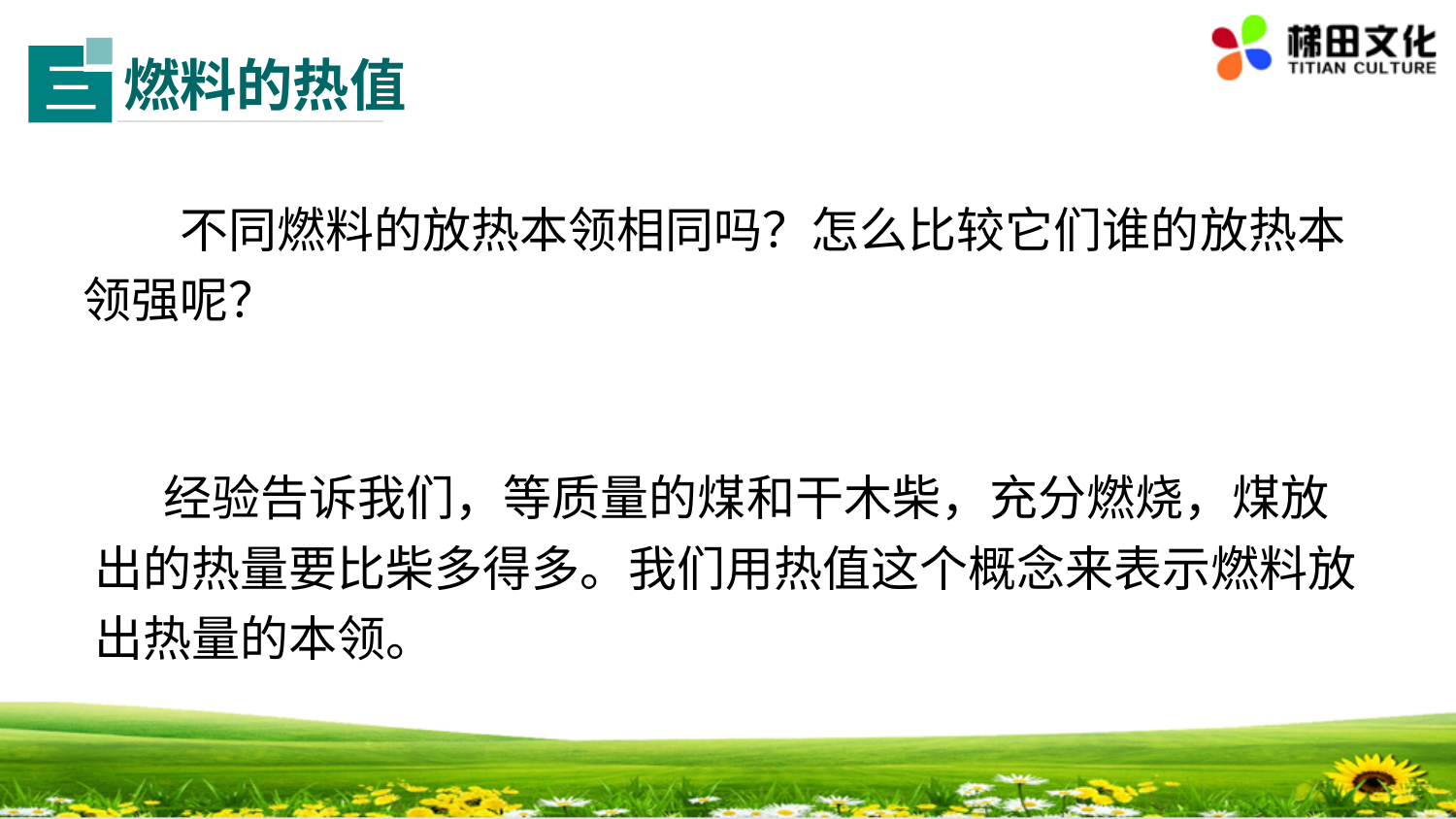

燃料的热值
三

　　不同燃料的放热本领相同吗？怎么比较它们谁的放热本领强呢？
　 经验告诉我们，等质量的煤和干木柴，充分燃烧，煤放出的热量要比柴多得多。我们用热值这个概念来表示燃料放出热量的本领。